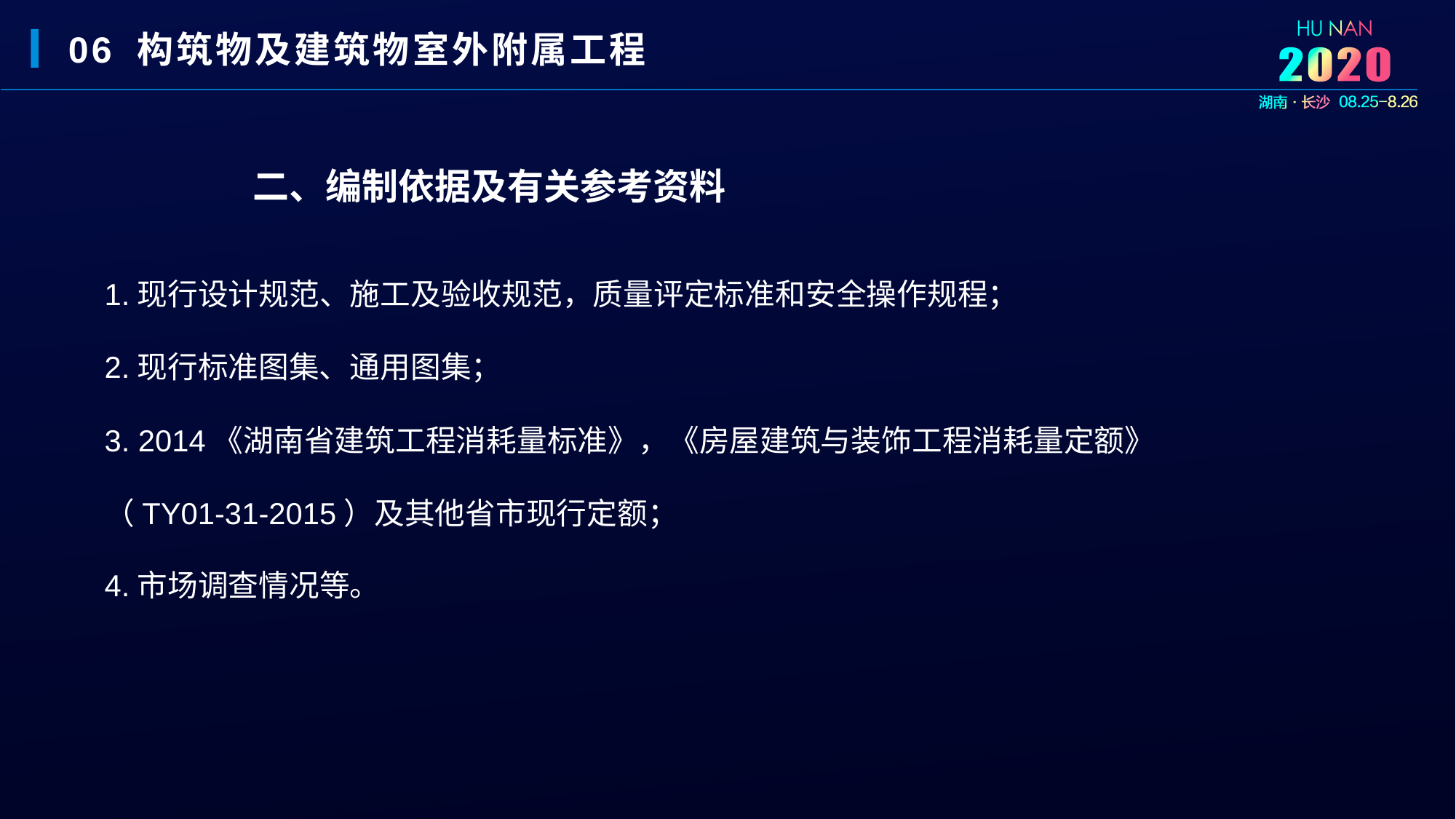

06 构筑物及建筑物室外附属工程
二、编制依据及有关参考资料
1.现行设计规范、施工及验收规范，质量评定标准和安全操作规程；
2.现行标准图集、通用图集；
3. 2014《湖南省建筑工程消耗量标准》，《房屋建筑与装饰工程消耗量定额》（TY01-31-2015）及其他省市现行定额；
4.市场调查情况等。